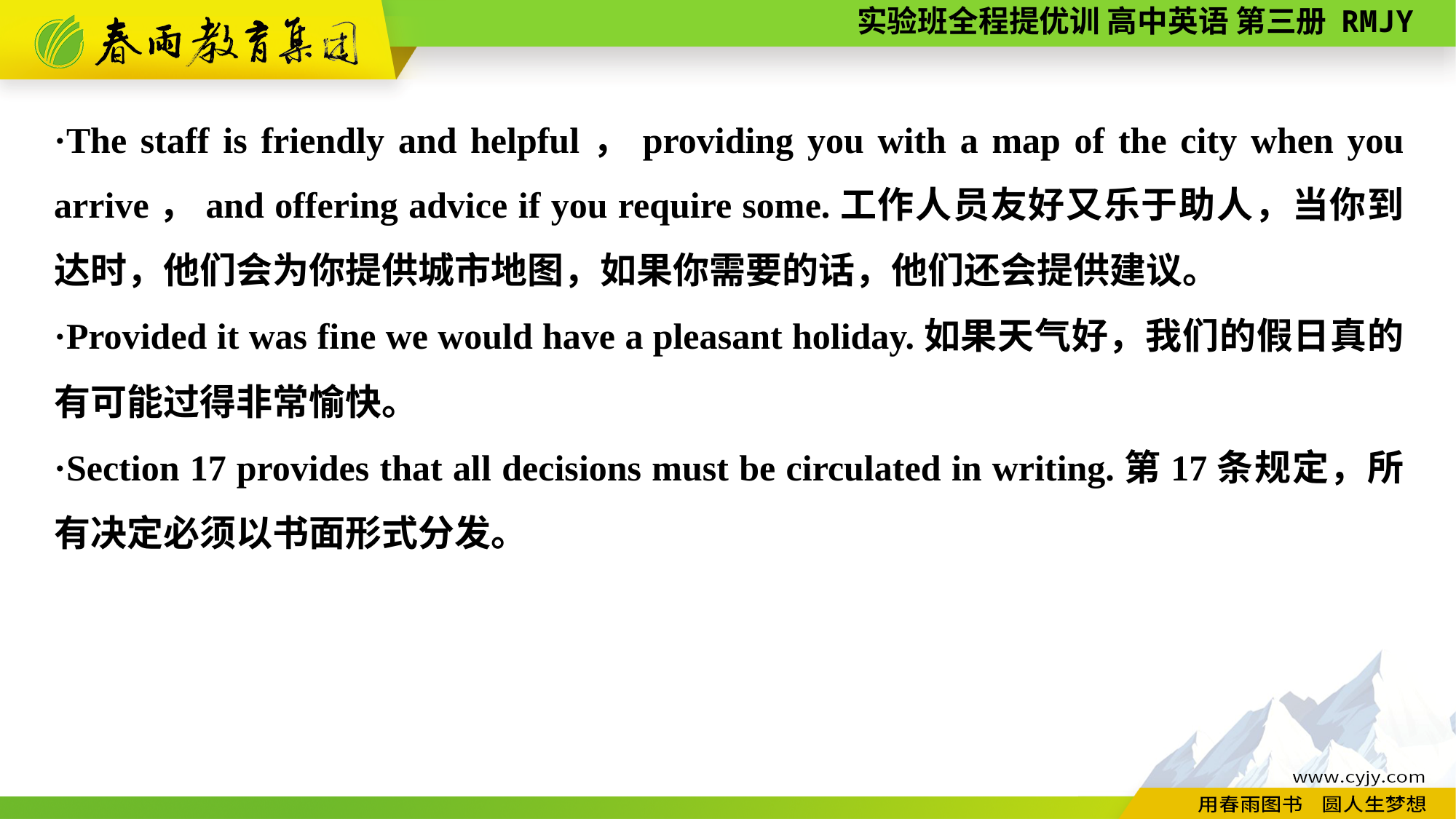

·The staff is friendly and helpful，providing you with a map of the city when you arrive，and offering advice if you require some.工作人员友好又乐于助人，当你到达时，他们会为你提供城市地图，如果你需要的话，他们还会提供建议。
·Provided it was fine we would have a pleasant holiday.如果天气好，我们的假日真的有可能过得非常愉快。
·Section 17 provides that all decisions must be circulated in writing.第17条规定，所有决定必须以书面形式分发。